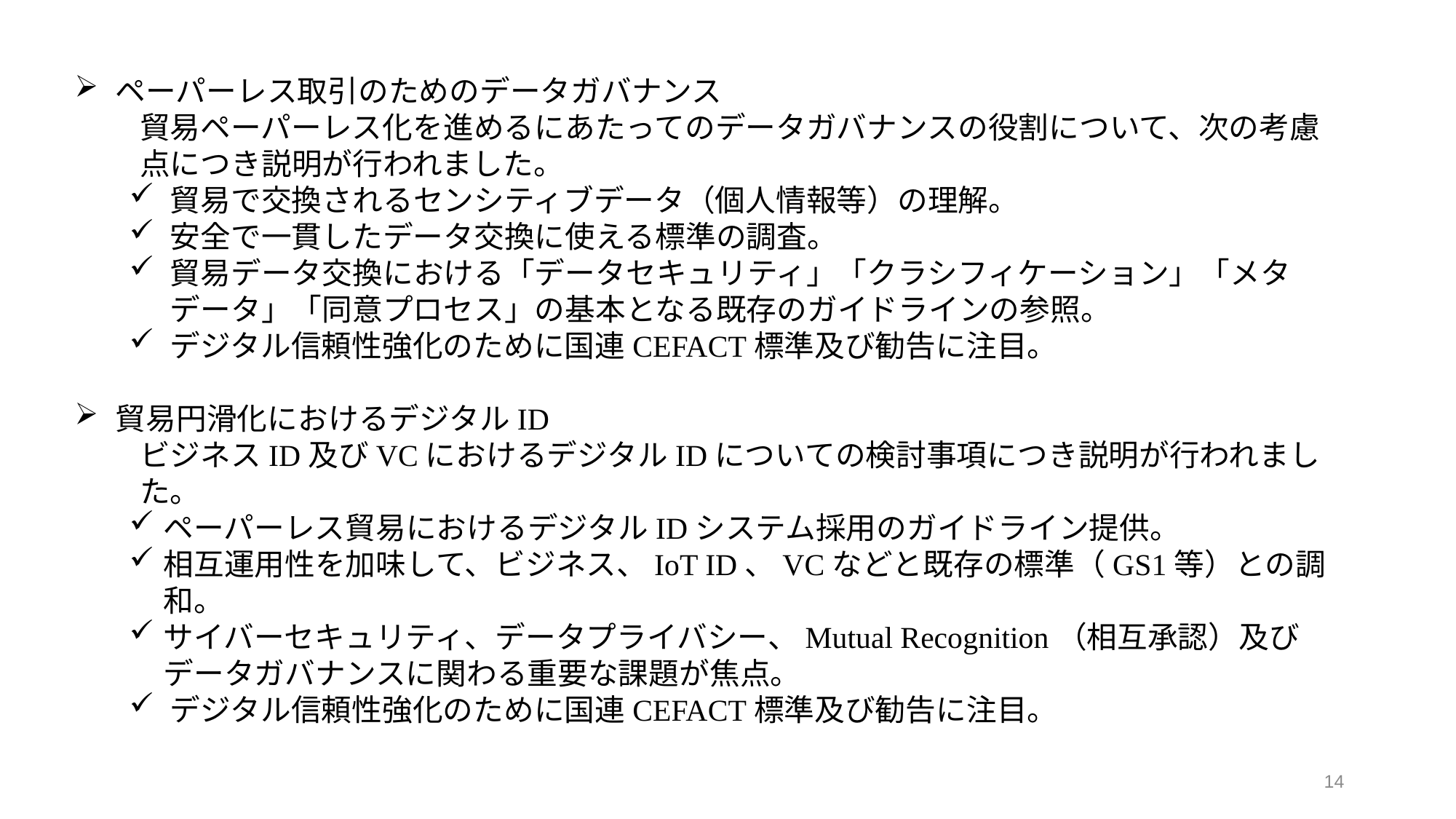

ペーパーレス取引のためのデータガバナンス
貿易ペーパーレス化を進めるにあたってのデータガバナンスの役割について、次の考慮点につき説明が行われました。
貿易で交換されるセンシティブデータ（個人情報等）の理解。
安全で一貫したデータ交換に使える標準の調査。
貿易データ交換における「データセキュリティ」「クラシフィケーション」「メタデータ」「同意プロセス」の基本となる既存のガイドラインの参照。
デジタル信頼性強化のために国連CEFACT標準及び勧告に注目。

貿易円滑化におけるデジタルID
ビジネスID及びVCにおけるデジタルIDについての検討事項につき説明が行われました。
ペーパーレス貿易におけるデジタルIDシステム採用のガイドライン提供。
相互運用性を加味して、ビジネス、IoT ID、VCなどと既存の標準（GS1等）との調和。
サイバーセキュリティ、データプライバシー、Mutual Recognition（相互承認）及びデータガバナンスに関わる重要な課題が焦点。
デジタル信頼性強化のために国連CEFACT標準及び勧告に注目。

14